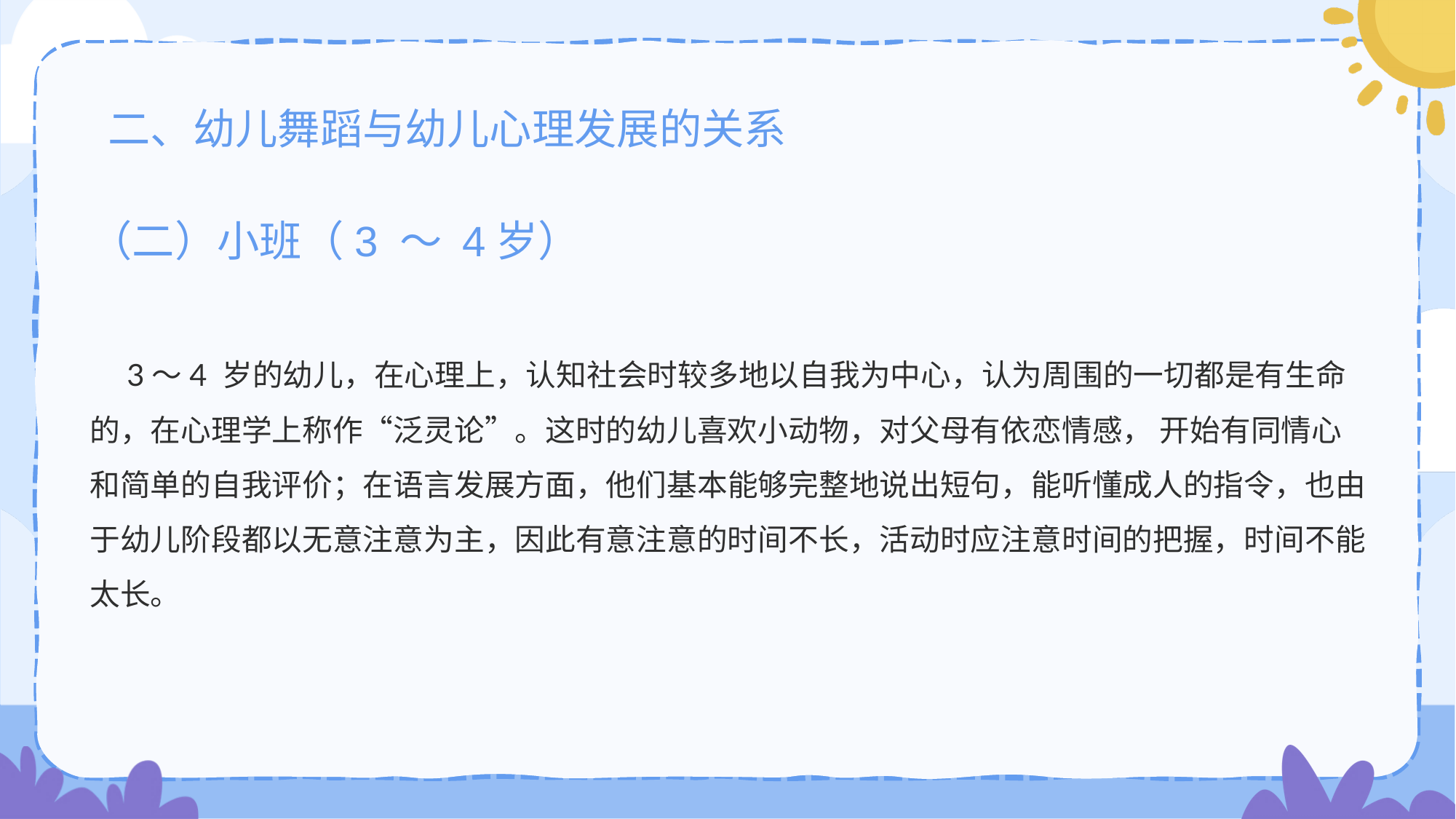

二、幼儿舞蹈与幼儿心理发展的关系
（二）小班（3 ～ 4岁）
    3～4 岁的幼儿，在心理上，认知社会时较多地以自我为中心，认为周围的一切都是有生命的，在心理学上称作“泛灵论”。这时的幼儿喜欢小动物，对父母有依恋情感， 开始有同情心和简单的自我评价；在语言发展方面，他们基本能够完整地说出短句，能听懂成人的指令，也由于幼儿阶段都以无意注意为主，因此有意注意的时间不长，活动时应注意时间的把握，时间不能太长。